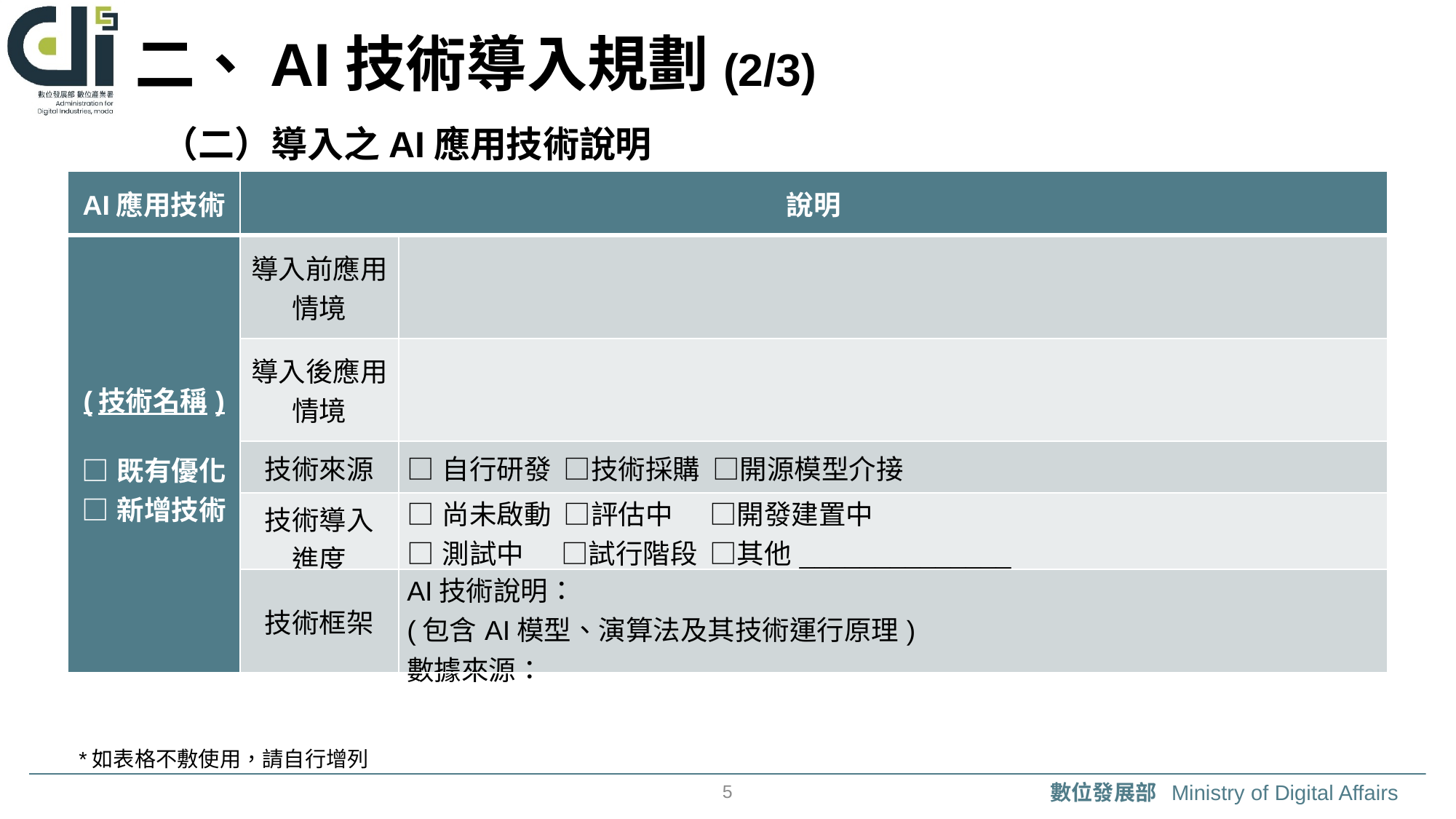

# 二、AI技術導入規劃(2/3)
（二）導入之AI應用技術說明
| AI應用技術 | 說明 |  |
| --- | --- | --- |
| (技術名稱)   □既有優化 □新增技術 | 導入前應用情境 |  |
|  | 導入後應用情境 |  |
|  | 技術來源 | □自行研發 □技術採購 □開源模型介接 |
|  | 技術導入 進度 | □尚未啟動 □評估中 □開發建置中 □測試中 □試行階段 □其他\_\_\_\_\_\_\_\_\_\_\_\_\_\_ |
|  | 技術框架 | AI技術說明： (包含AI模型、演算法及其技術運行原理) 數據來源： |
*如表格不敷使用，請自行增列
5